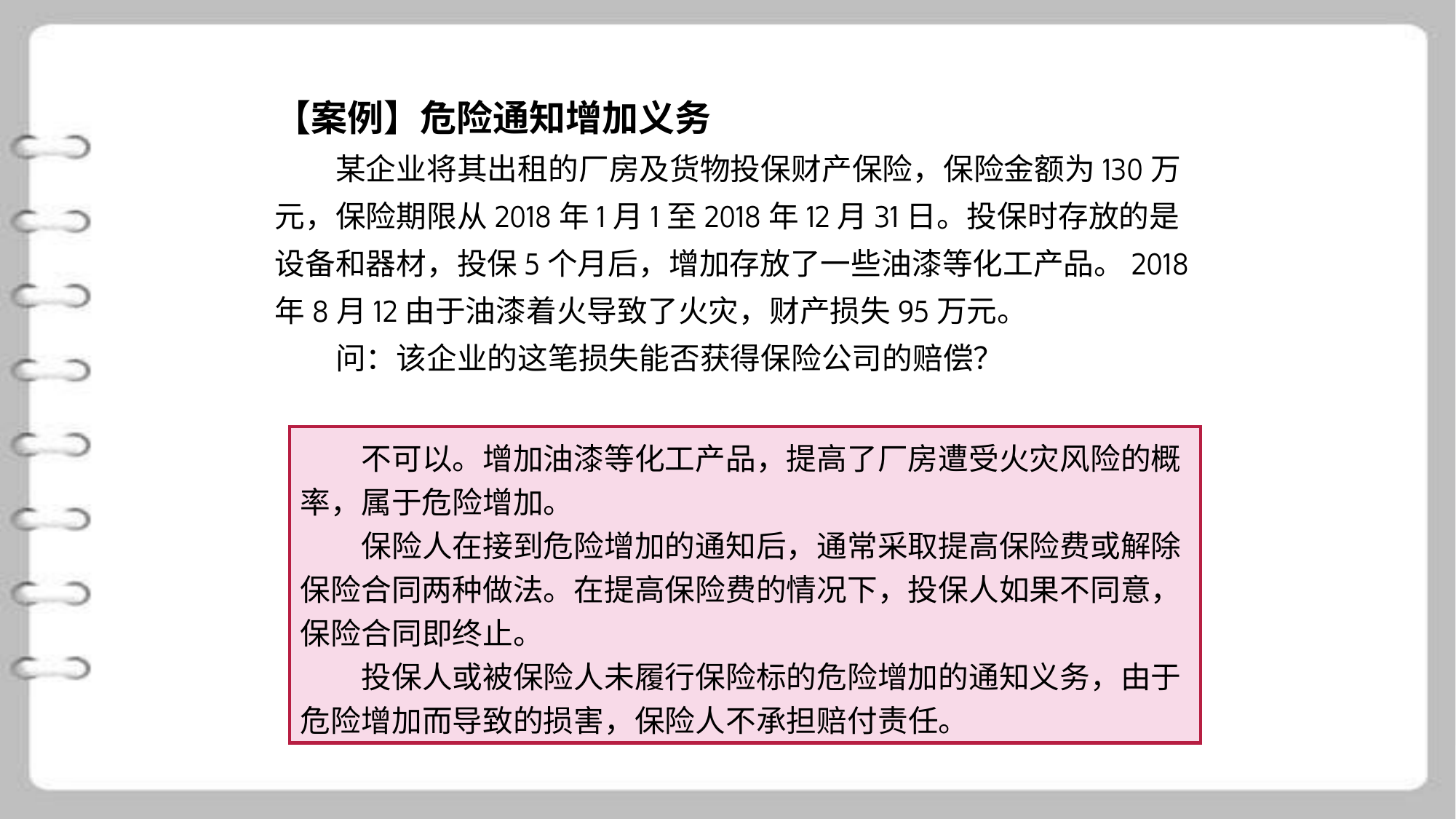

【案例】危险通知增加义务
　　某企业将其出租的厂房及货物投保财产保险，保险金额为130万元，保险期限从2018年1月1至2018年12月31日。投保时存放的是设备和器材，投保5个月后，增加存放了一些油漆等化工产品。2018年8月12由于油漆着火导致了火灾，财产损失95万元。
　　问：该企业的这笔损失能否获得保险公司的赔偿？
　　不可以。增加油漆等化工产品，提高了厂房遭受火灾风险的概率，属于危险增加。
　　保险人在接到危险增加的通知后，通常采取提高保险费或解除保险合同两种做法。在提高保险费的情况下，投保人如果不同意，保险合同即终止。
　　投保人或被保险人未履行保险标的危险增加的通知义务，由于危险增加而导致的损害，保险人不承担赔付责任。